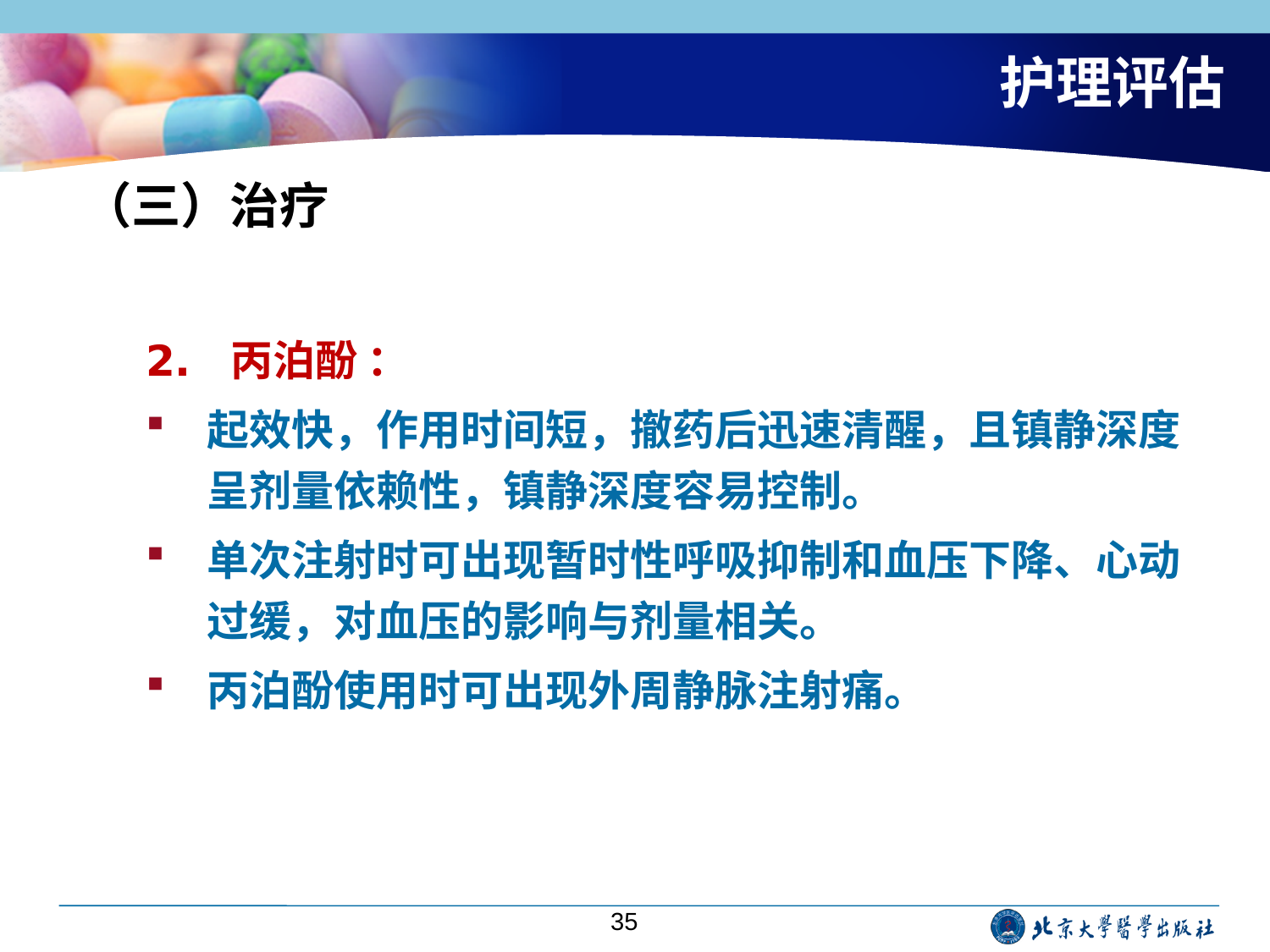

# 护理评估
（三）治疗

2.  丙泊酚 ：
起效快，作用时间短，撤药后迅速清醒，且镇静深度呈剂量依赖性，镇静深度容易控制。
单次注射时可出现暂时性呼吸抑制和血压下降、心动过缓，对血压的影响与剂量相关。
丙泊酚使用时可出现外周静脉注射痛。
35